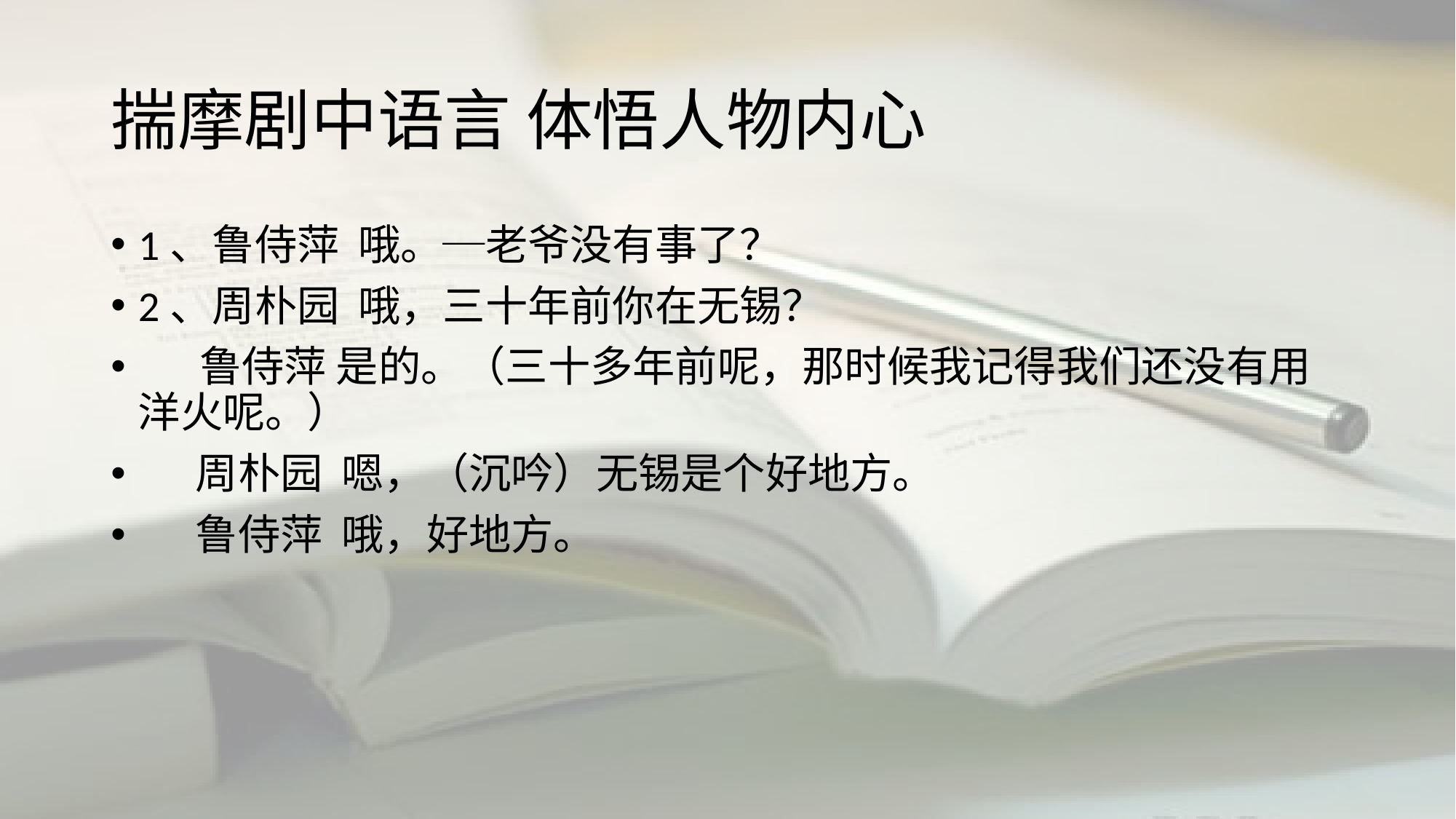

# 揣摩剧中语言 体悟人物内心
1、鲁侍萍  哦。─老爷没有事了？
2、周朴园  哦，三十年前你在无锡？
　  鲁侍萍 是的。（三十多年前呢，那时候我记得我们还没有用洋火呢。）
     周朴园  嗯，（沉吟）无锡是个好地方。
     鲁侍萍  哦，好地方。